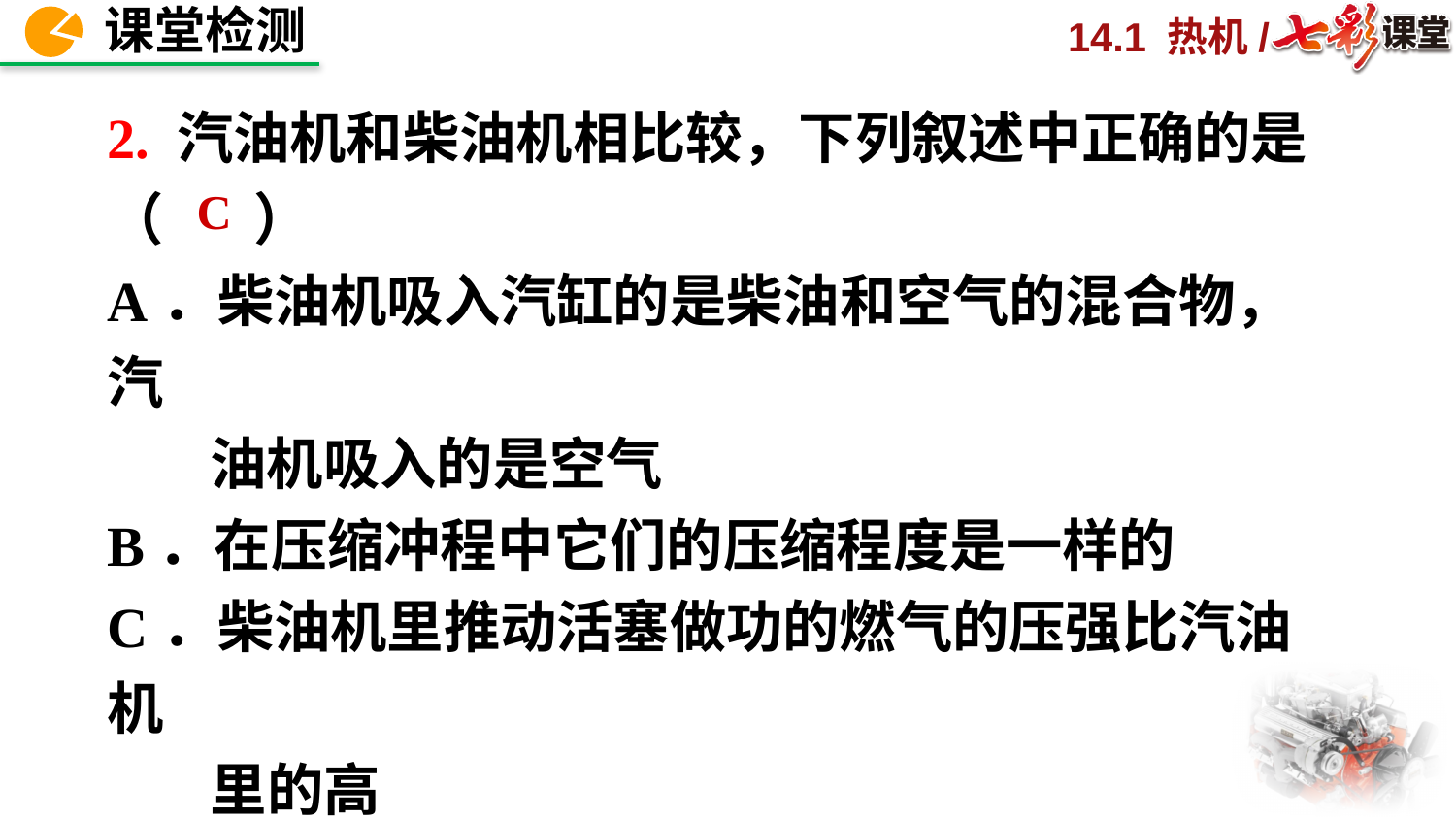

2. 汽油机和柴油机相比较，下列叙述中正确的是（       ）
A．柴油机吸入汽缸的是柴油和空气的混合物，汽
       油机吸入的是空气
B．在压缩冲程中它们的压缩程度是一样的
C．柴油机里推动活塞做功的燃气的压强比汽油机
       里的高
D．在压缩冲程末，汽油机汽缸内的温度比柴油机
       的高
C